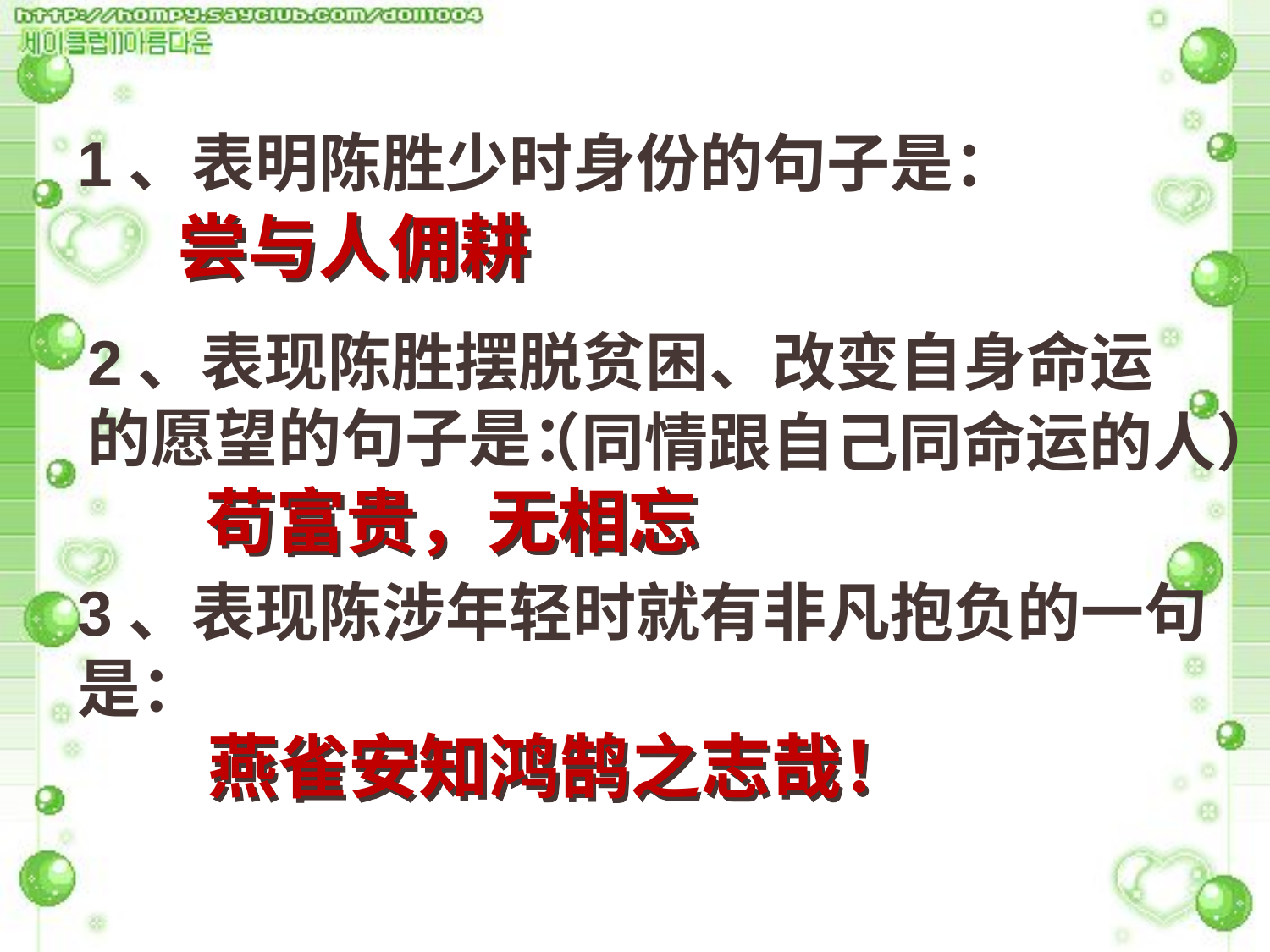

1、表明陈胜少时身份的句子是：
尝与人佣耕

2、表现陈胜摆脱贫困、改变自身命运的愿望的句子是：
（同情跟自己同命运的人）
苟富贵，无相忘

3、表现陈涉年轻时就有非凡抱负的一句是：
燕雀安知鸿鹄之志哉！